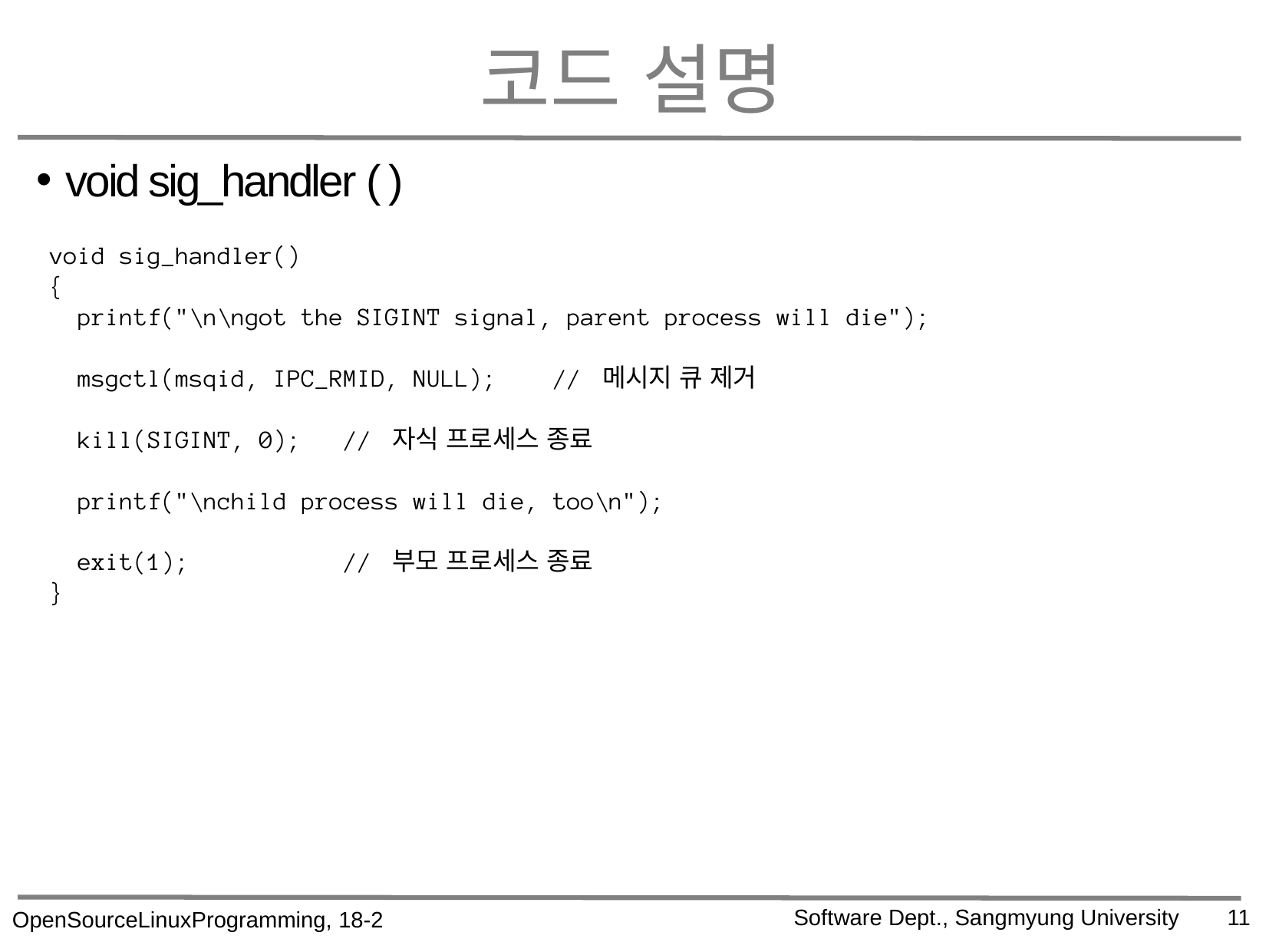

# 코드 설명
void sig_handler ( )

void sig_handler()
{
  printf("\n\ngot the SIGINT signal, parent process will die");

  msgctl(msqid, IPC_RMID, NULL);    // 메시지 큐 제거

  kill(SIGINT, 0);   // 자식 프로세스 종료

  printf("\nchild process will die, too\n");

  exit(1);           // 부모 프로세스 종료
}